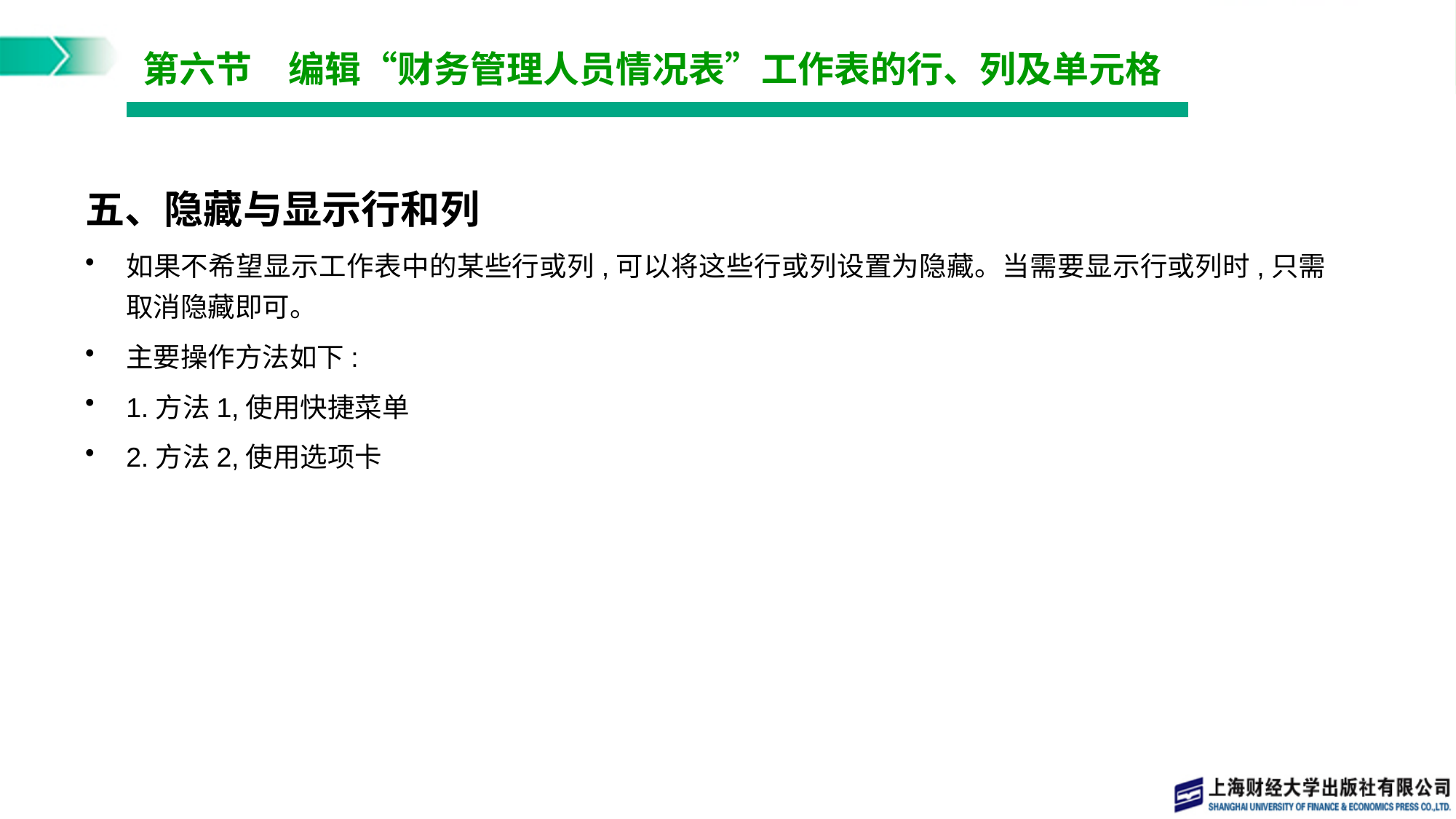

# 第六节　编辑“财务管理人员情况表”工作表的行、列及单元格
五、隐藏与显示行和列
如果不希望显示工作表中的某些行或列,可以将这些行或列设置为隐藏。当需要显示行或列时,只需取消隐藏即可。
主要操作方法如下:
1.方法1,使用快捷菜单
2.方法2,使用选项卡